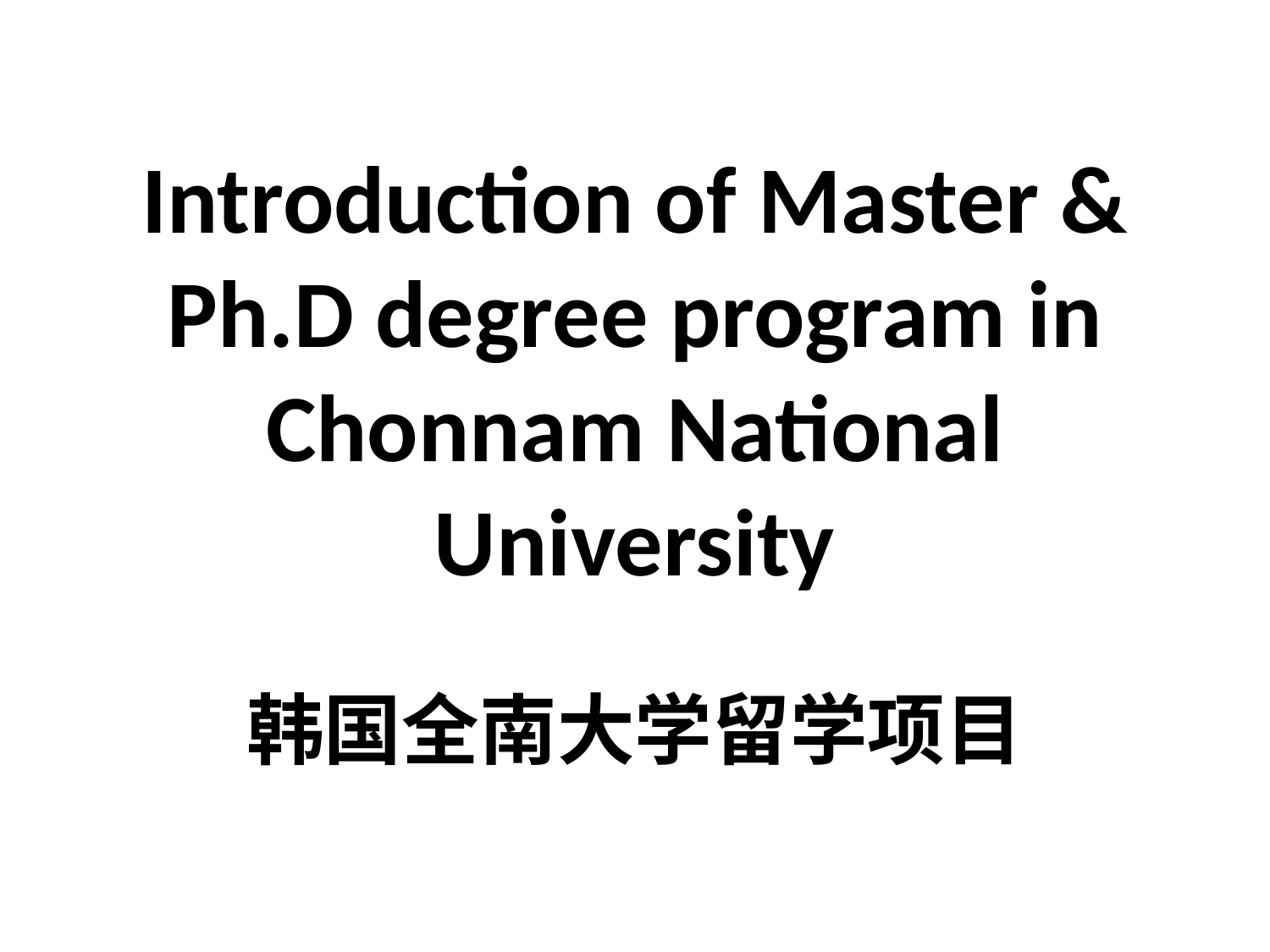

# Introduction of Master & Ph.D degree program in Chonnam National University
韩国全南大学留学项目